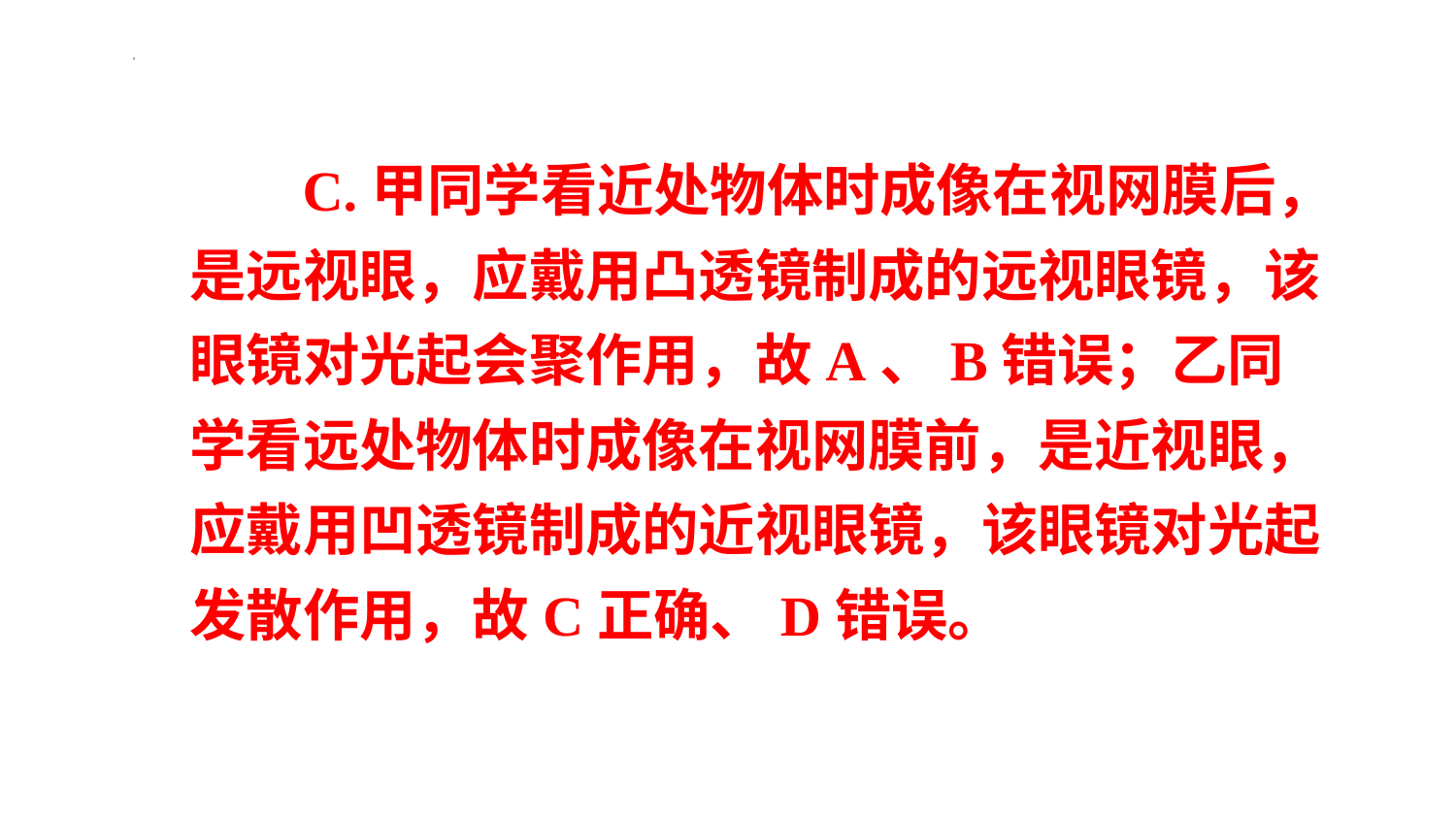

C.甲同学看近处物体时成像在视网膜后，是远视眼，应戴用凸透镜制成的远视眼镜，该眼镜对光起会聚作用，故A、B错误；乙同学看远处物体时成像在视网膜前，是近视眼，应戴用凹透镜制成的近视眼镜，该眼镜对光起发散作用，故C正确、D错误。